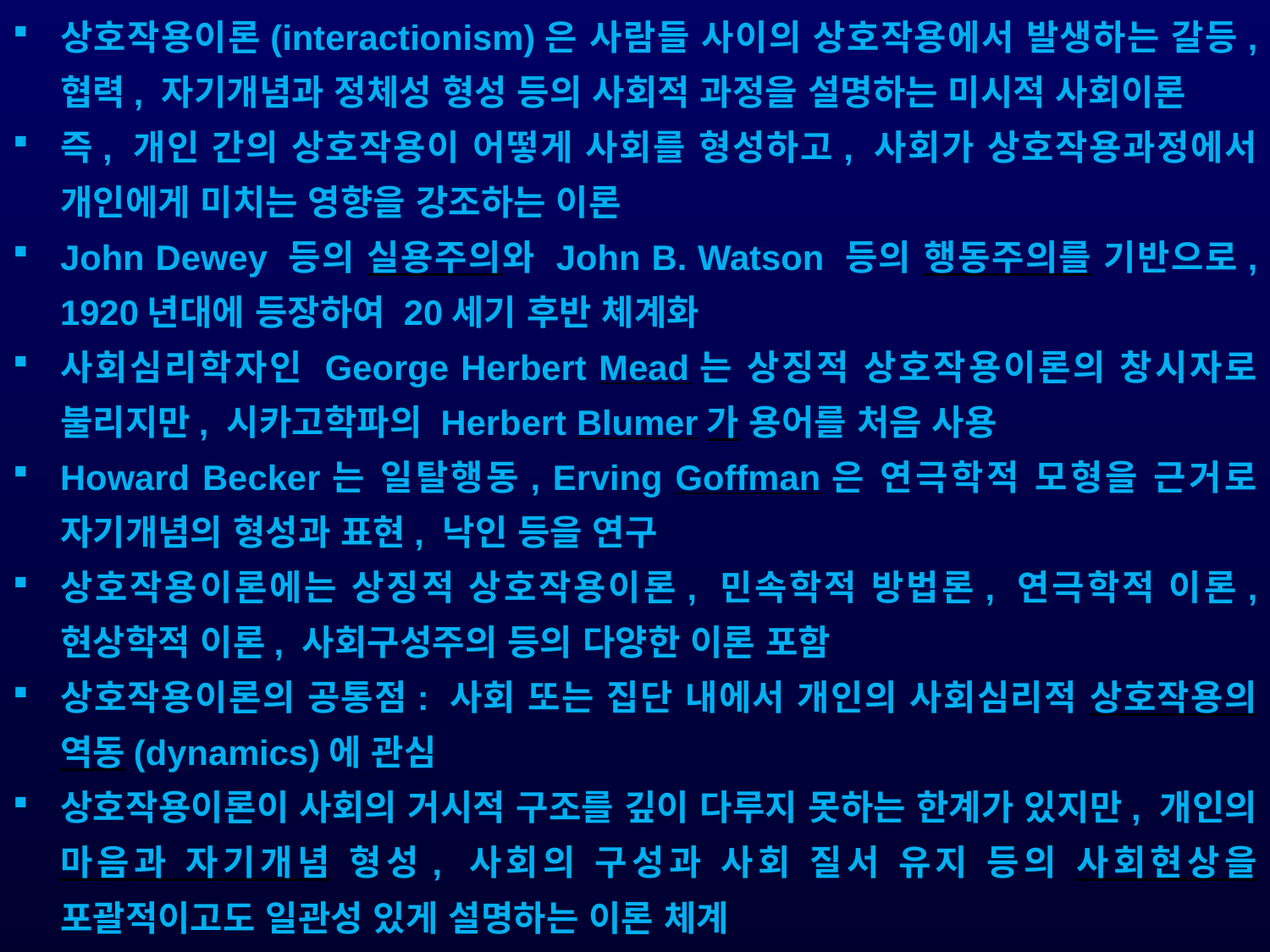

상호작용이론(interactionism)은 사람들 사이의 상호작용에서 발생하는 갈등, 협력, 자기개념과 정체성 형성 등의 사회적 과정을 설명하는 미시적 사회이론
즉, 개인 간의 상호작용이 어떻게 사회를 형성하고, 사회가 상호작용과정에서 개인에게 미치는 영향을 강조하는 이론
John Dewey 등의 실용주의와 John B. Watson 등의 행동주의를 기반으로, 1920년대에 등장하여 20세기 후반 체계화
사회심리학자인 George Herbert Mead는 상징적 상호작용이론의 창시자로 불리지만, 시카고학파의 Herbert Blumer가 용어를 처음 사용
Howard Becker는 일탈행동, Erving Goffman은 연극학적 모형을 근거로 자기개념의 형성과 표현, 낙인 등을 연구
상호작용이론에는 상징적 상호작용이론, 민속학적 방법론, 연극학적 이론, 현상학적 이론, 사회구성주의 등의 다양한 이론 포함
상호작용이론의 공통점: 사회 또는 집단 내에서 개인의 사회심리적 상호작용의 역동(dynamics)에 관심
상호작용이론이 사회의 거시적 구조를 깊이 다루지 못하는 한계가 있지만, 개인의 마음과 자기개념 형성, 사회의 구성과 사회 질서 유지 등의 사회현상을 포괄적이고도 일관성 있게 설명하는 이론 체계